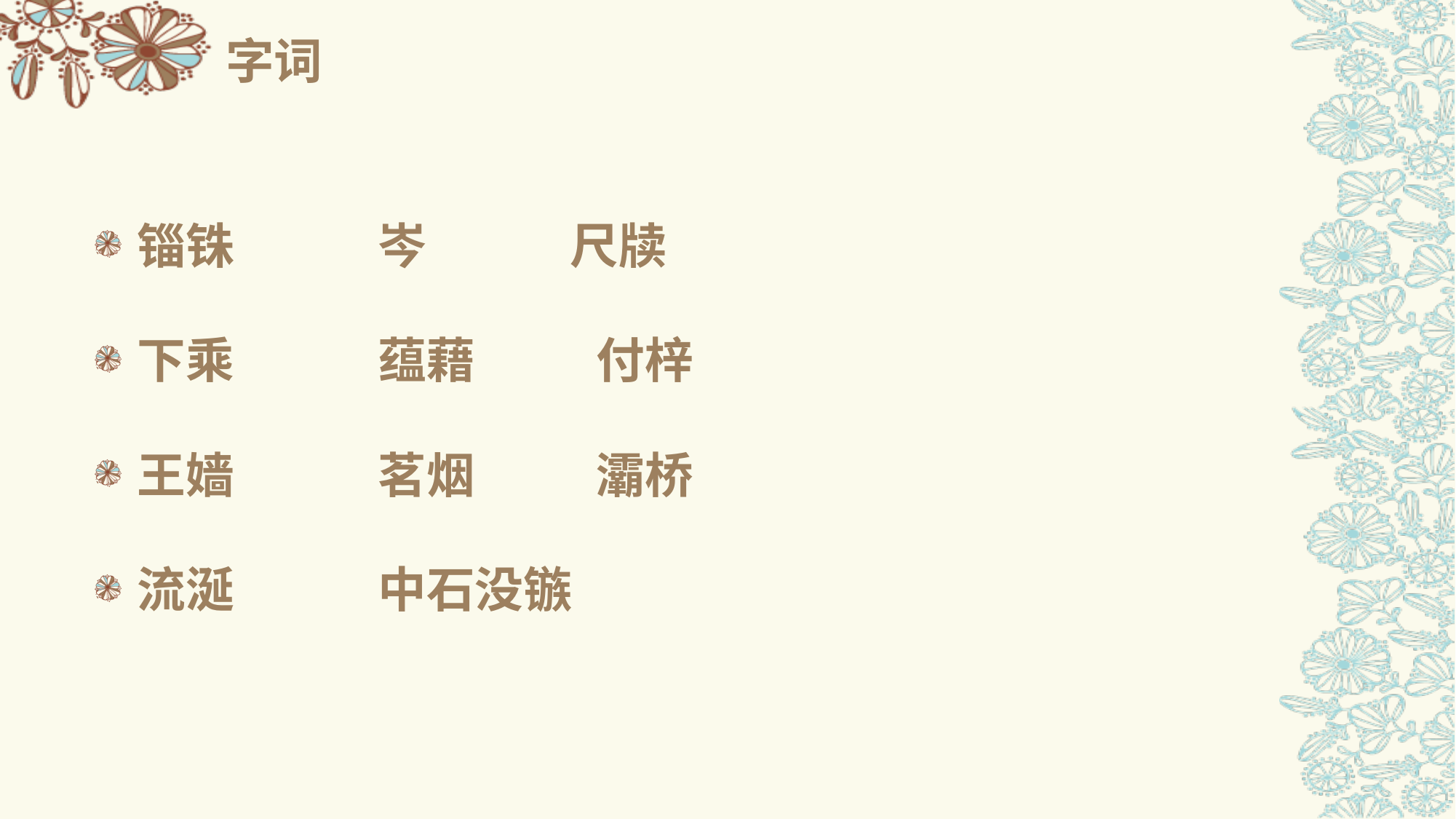

# 字词
锱铢             岑             尺牍
下乘             蕴藉           付梓
王嫱             茗烟           灞桥
流涎             中石没镞